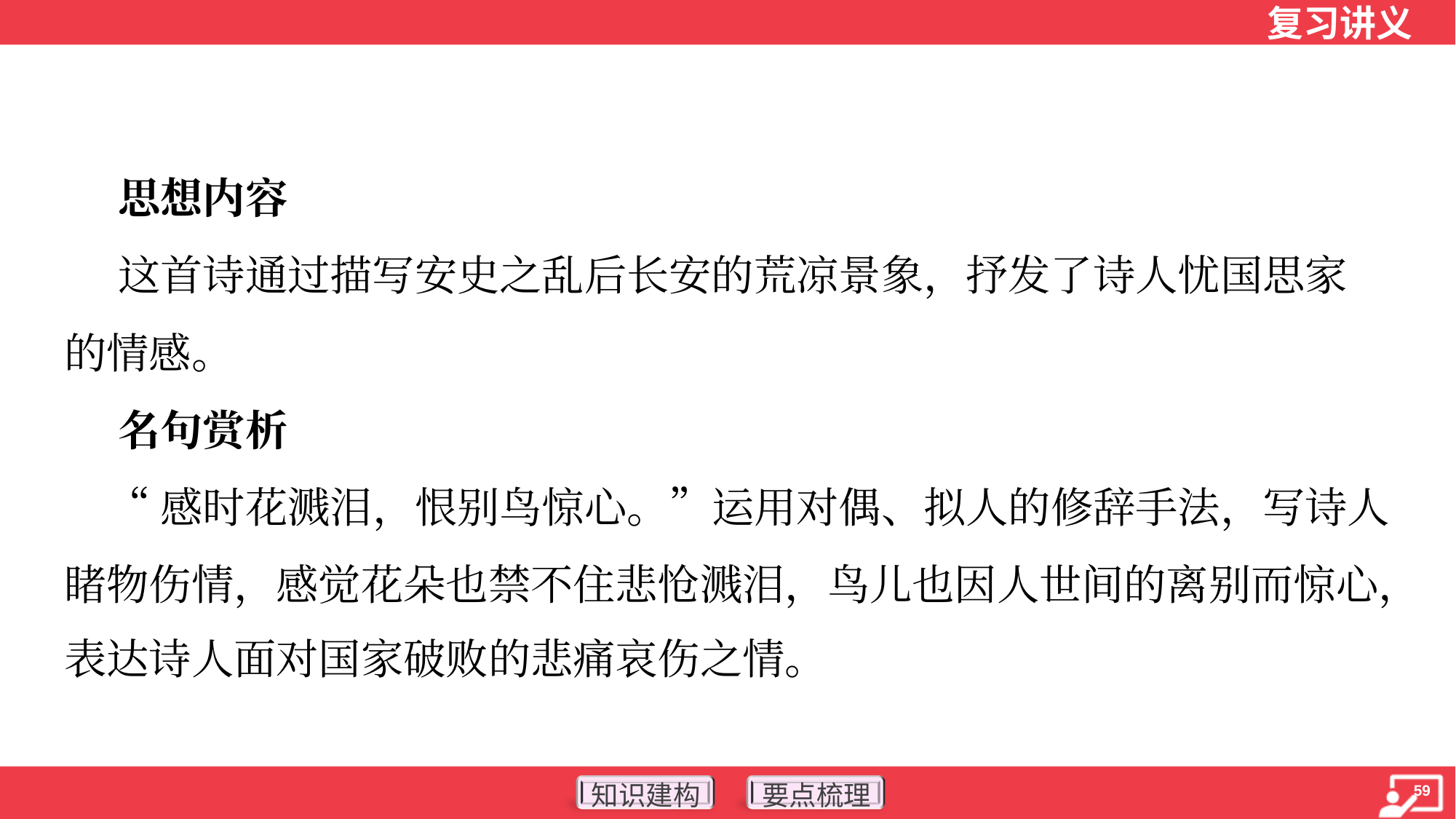

思想内容
    这首诗通过描写安史之乱后长安的荒凉景象，抒发了诗人忧国思家
的情感。
    名句赏析
    “感时花溅泪，恨别鸟惊心。”运用对偶、拟人的修辞手法，写诗人
睹物伤情，感觉花朵也禁不住悲怆溅泪，鸟儿也因人世间的离别而惊心，
表达诗人面对国家破败的悲痛哀伤之情。